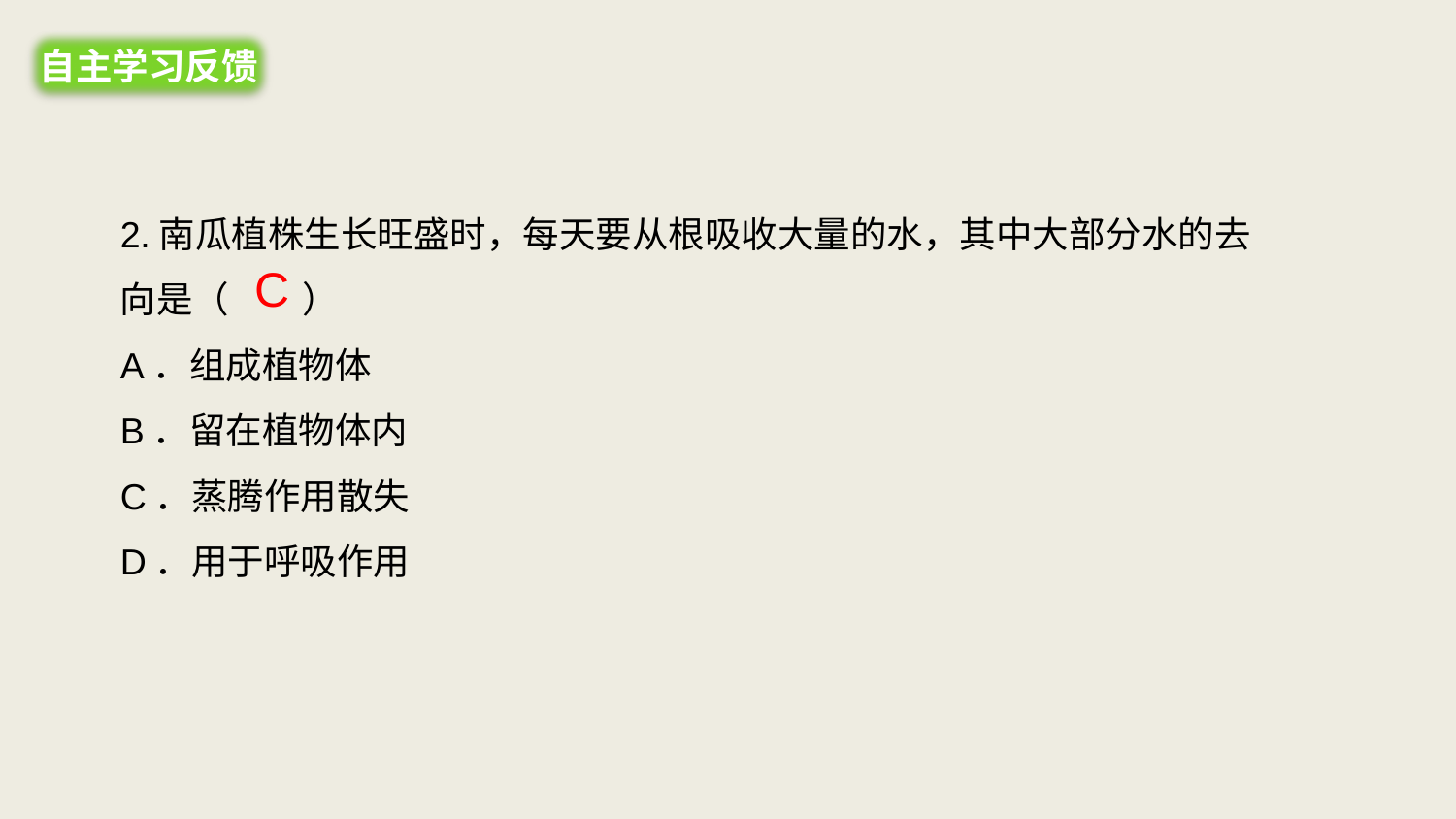

自主学习反馈
2.南瓜植株生长旺盛时，每天要从根吸收大量的水，其中大部分水的去向是（　　）
A．组成植物体
B．留在植物体内
C．蒸腾作用散失
D．用于呼吸作用
C